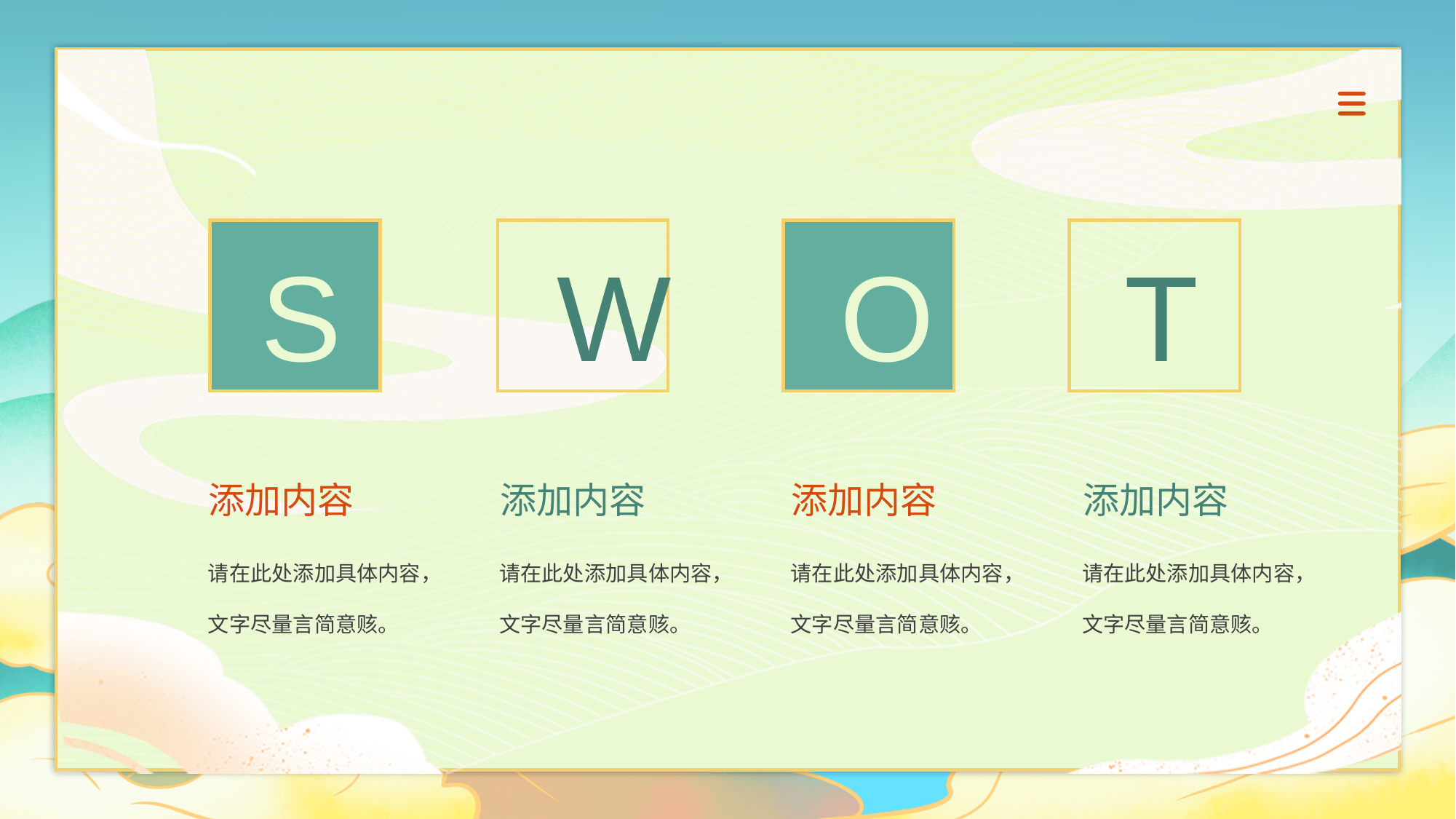

S

T

W

O
添加内容
请在此处添加具体内容，文字尽量言简意赅。
添加内容
请在此处添加具体内容，文字尽量言简意赅。
添加内容
请在此处添加具体内容，文字尽量言简意赅。
添加内容
请在此处添加具体内容，文字尽量言简意赅。